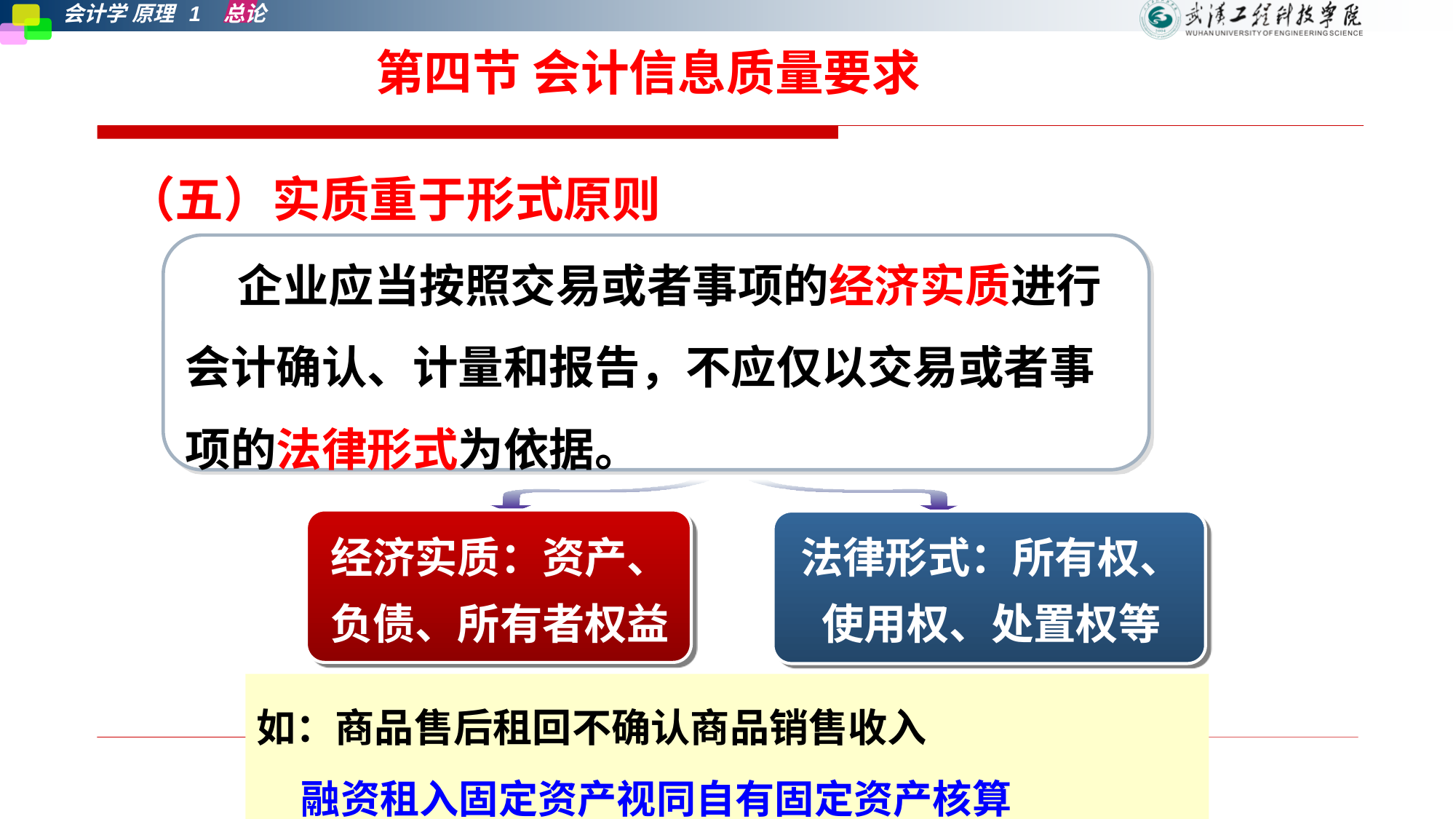

5.实质重于形式
第四节 会计信息质量要求
（五）实质重于形式原则
    企业应当按照交易或者事项的经济实质进行会计确认、计量和报告，不应仅以交易或者事项的法律形式为依据。

经济实质：资产、负债、所有者权益
法律形式：所有权、使用权、处置权等

如：商品售后租回不确认商品销售收入
    融资租入固定资产视同自有固定资产核算